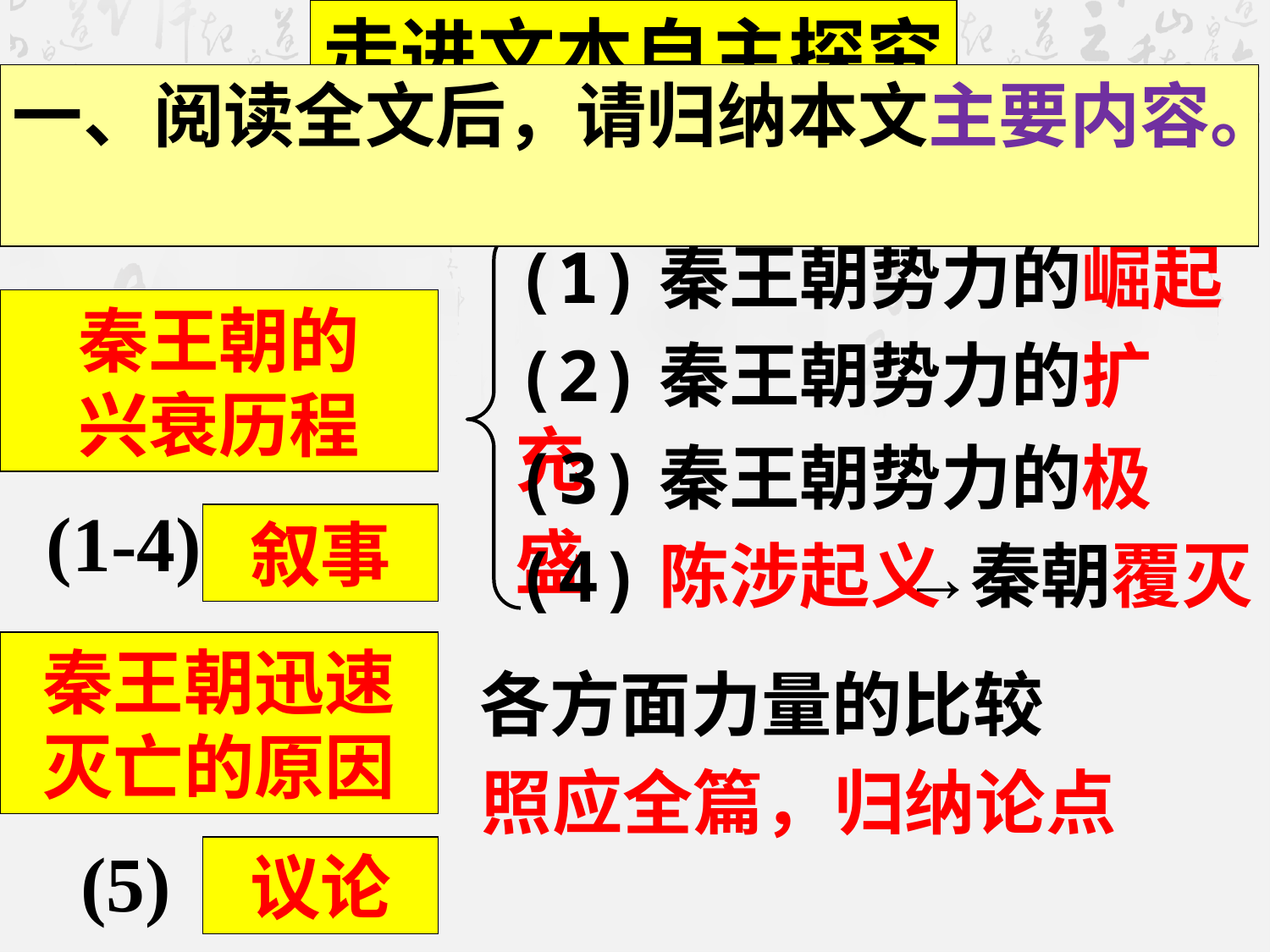

走进文本自主探究
一、阅读全文后，请归纳本文主要内容。
(1)秦王朝势力的崛起

秦王朝的
兴衰历程
(2)秦王朝势力的扩充

(3)秦王朝势力的极盛
 (1-4)
叙事
(4)陈涉起义
→
秦朝覆灭
秦王朝迅速灭亡的原因
各方面力量的比较
照应全篇，归纳论点
(5)
议论